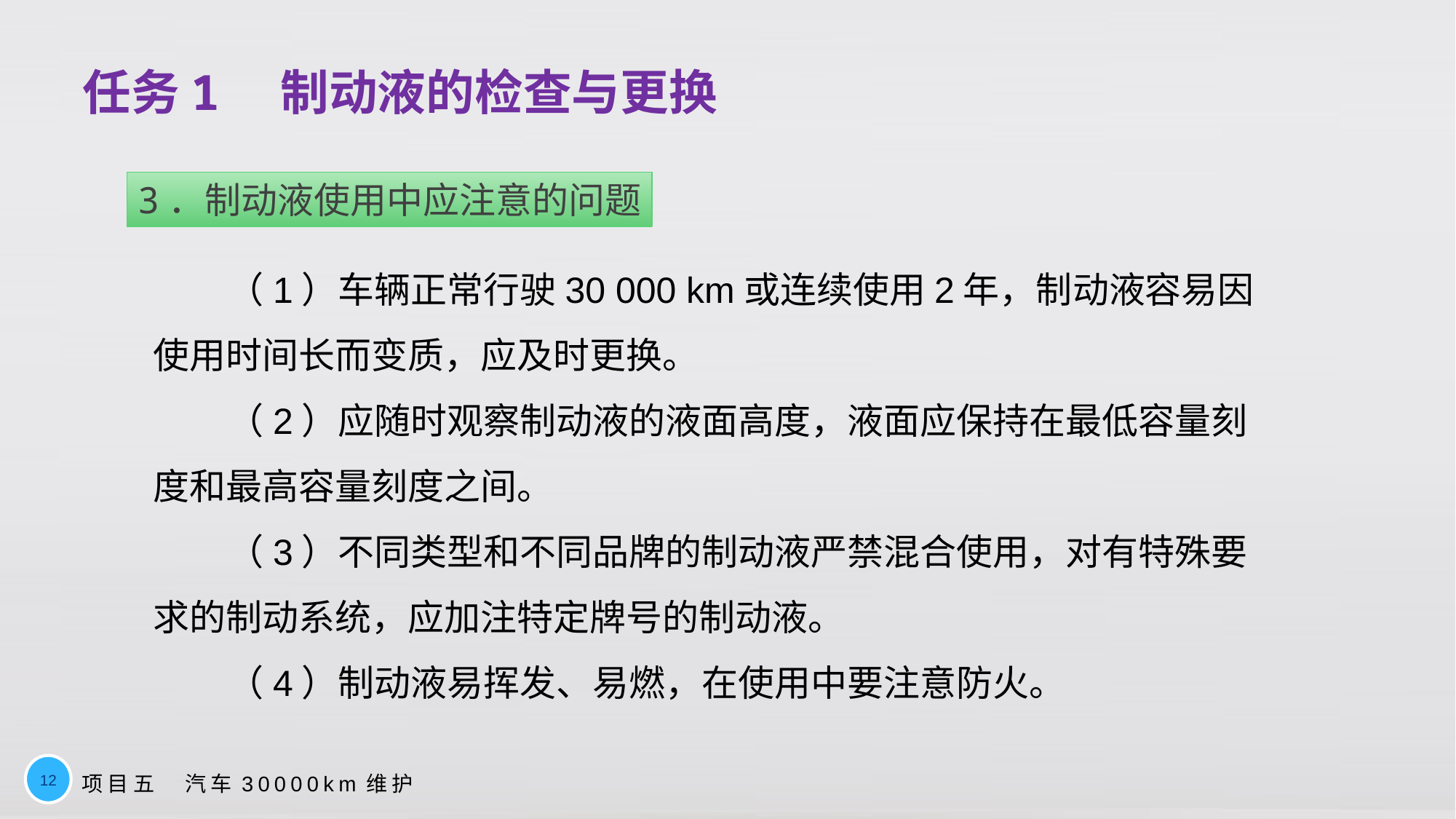

# 任务1　制动液的检查与更换
3．制动液使用中应注意的问题
（1）车辆正常行驶30 000 km或连续使用2年，制动液容易因使用时间长而变质，应及时更换。
（2）应随时观察制动液的液面高度，液面应保持在最低容量刻度和最高容量刻度之间。
（3）不同类型和不同品牌的制动液严禁混合使用，对有特殊要求的制动系统，应加注特定牌号的制动液。
（4）制动液易挥发、易燃，在使用中要注意防火。
12